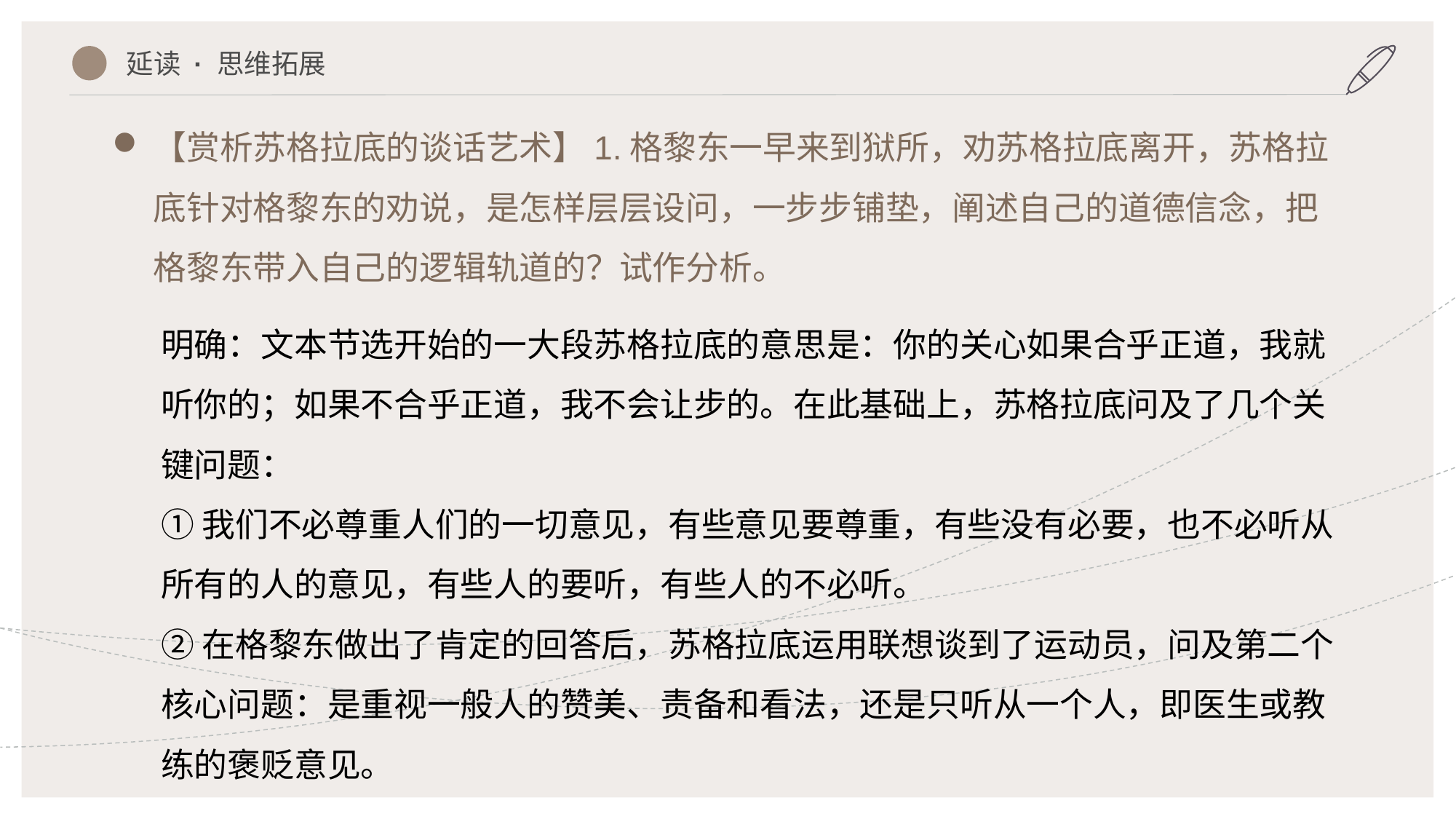

延读 · 思维拓展

【赏析苏格拉底的谈话艺术】1.格黎东一早来到狱所，劝苏格拉底离开，苏格拉底针对格黎东的劝说，是怎样层层设问，一步步铺垫，阐述自己的道德信念，把格黎东带入自己的逻辑轨道的？试作分析。

明确：文本节选开始的一大段苏格拉底的意思是：你的关心如果合乎正道，我就听你的；如果不合乎正道，我不会让步的。在此基础上，苏格拉底问及了几个关键问题：
①我们不必尊重人们的一切意见，有些意见要尊重，有些没有必要，也不必听从所有的人的意见，有些人的要听，有些人的不必听。
②在格黎东做出了肯定的回答后，苏格拉底运用联想谈到了运动员，问及第二个核心问题：是重视一般人的赞美、责备和看法，还是只听从一个人，即医生或教练的褒贬意见。